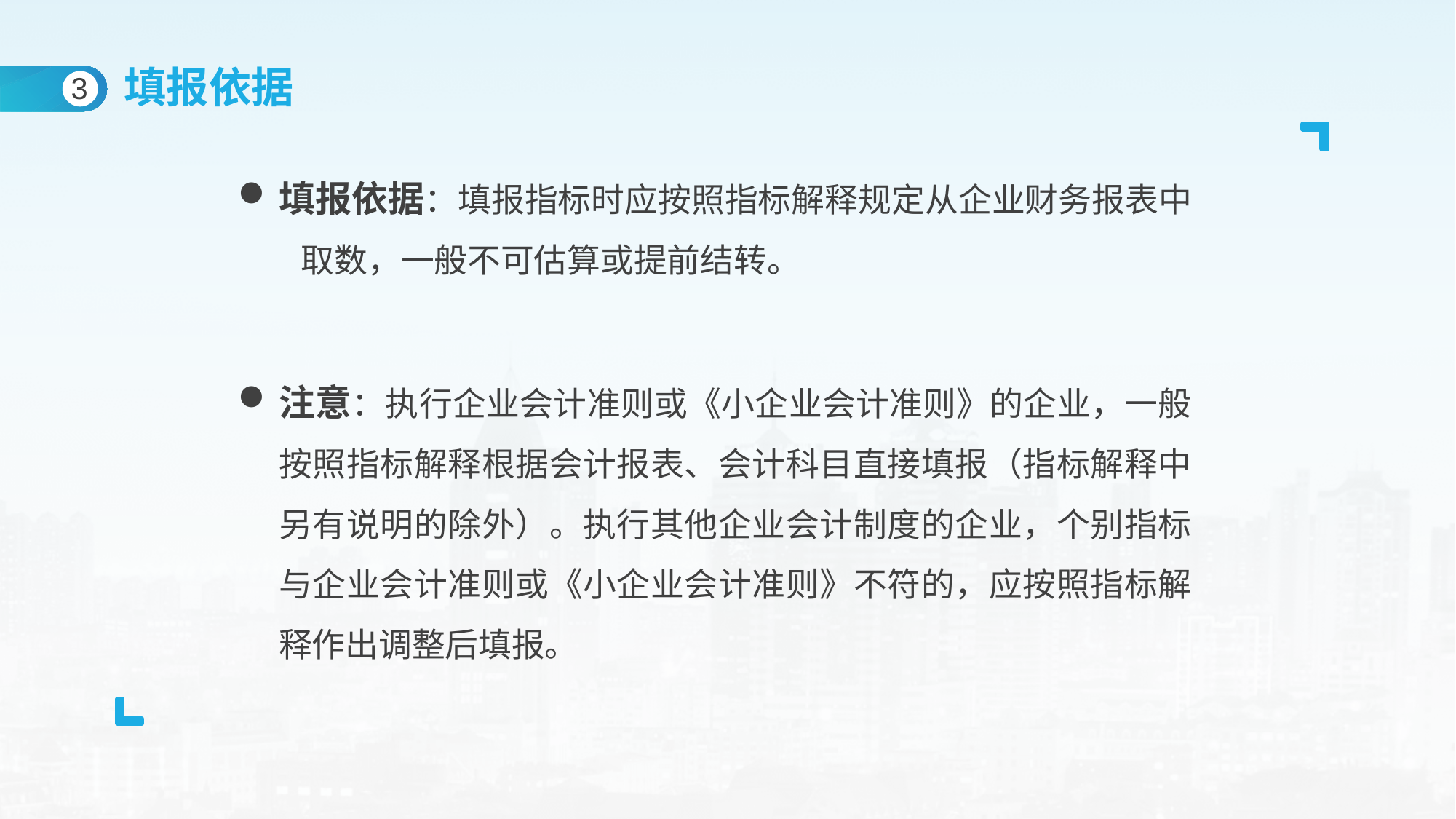

填报依据
3

填报依据：填报指标时应按照指标解释规定从企业财务报表中    取数，一般不可估算或提前结转。

注意：执行企业会计准则或《小企业会计准则》的企业，一般按照指标解释根据会计报表、会计科目直接填报（指标解释中另有说明的除外）。执行其他企业会计制度的企业，个别指标与企业会计准则或《小企业会计准则》不符的，应按照指标解释作出调整后填报。